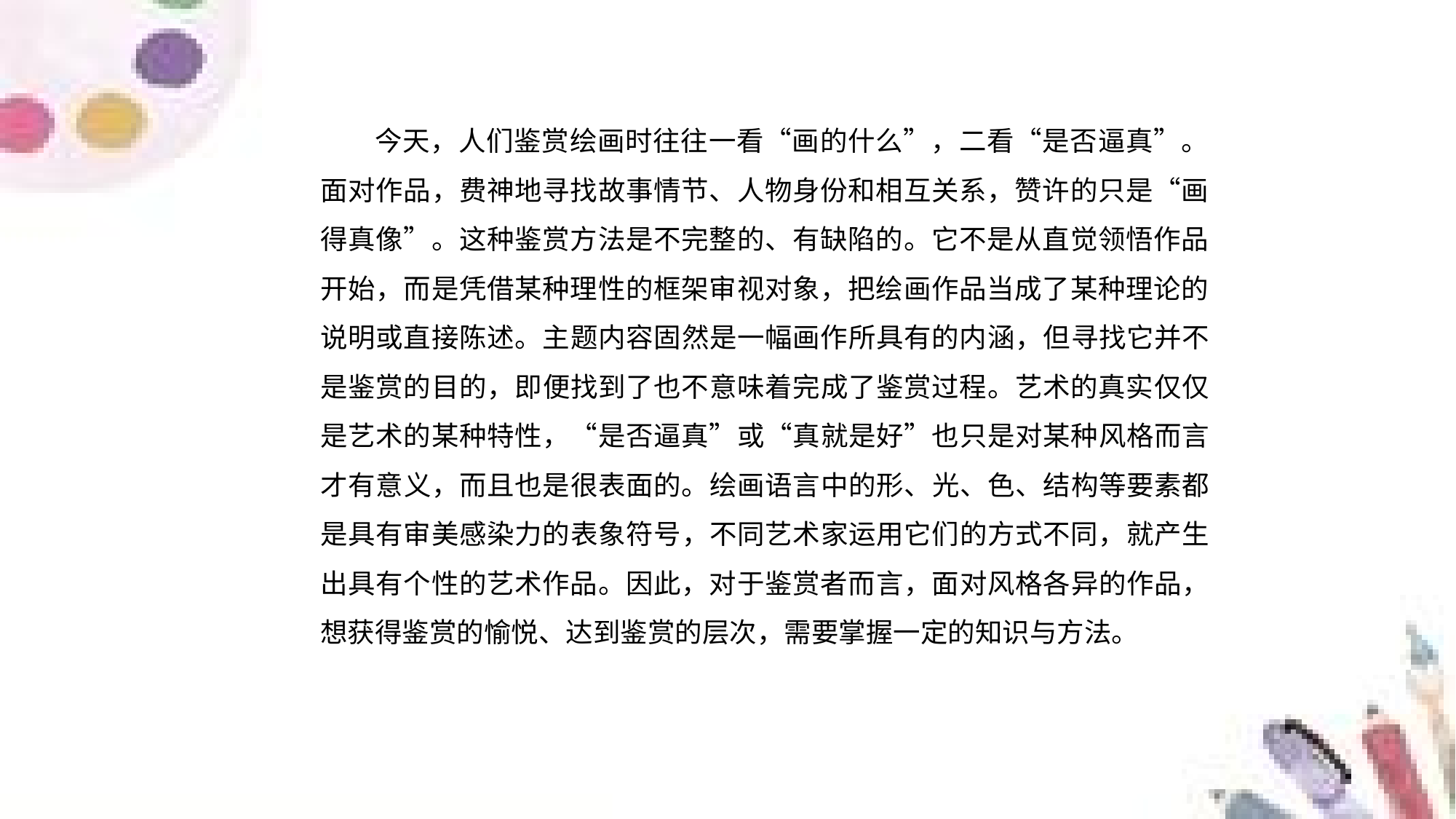

今天，人们鉴赏绘画时往往一看“画的什么”，二看“是否逼真”。面对作品，费神地寻找故事情节、人物身份和相互关系，赞许的只是“画得真像”。这种鉴赏方法是不完整的、有缺陷的。它不是从直觉领悟作品开始，而是凭借某种理性的框架审视对象，把绘画作品当成了某种理论的说明或直接陈述。主题内容固然是一幅画作所具有的内涵，但寻找它并不是鉴赏的目的，即便找到了也不意味着完成了鉴赏过程。艺术的真实仅仅是艺术的某种特性，“是否逼真”或“真就是好”也只是对某种风格而言才有意义，而且也是很表面的。绘画语言中的形、光、色、结构等要素都是具有审美感染力的表象符号，不同艺术家运用它们的方式不同，就产生出具有个性的艺术作品。因此，对于鉴赏者而言，面对风格各异的作品，想获得鉴赏的愉悦、达到鉴赏的层次，需要掌握一定的知识与方法。
7